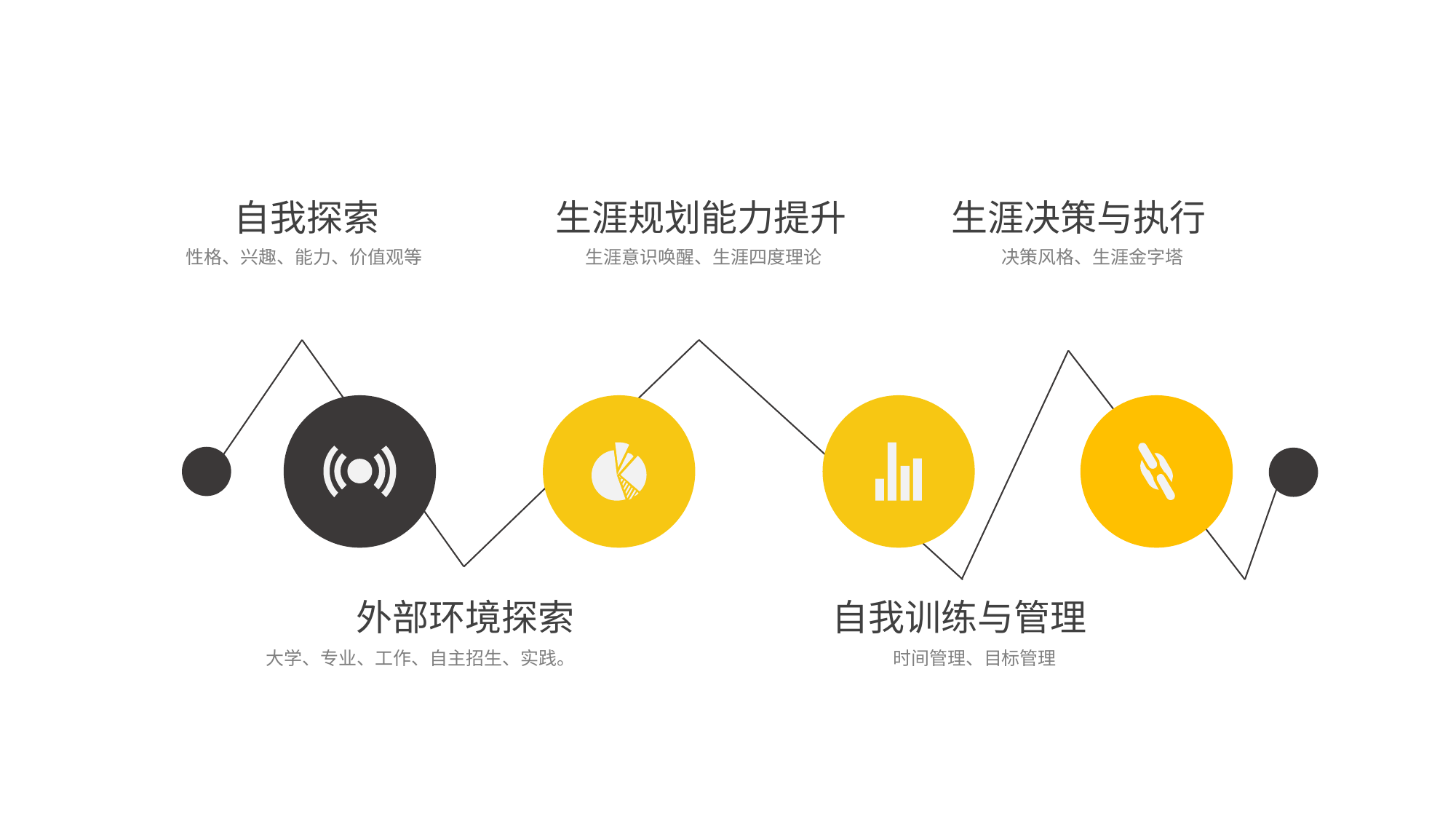

自我探索
生涯规划能力提升
生涯决策与执行
性格、兴趣、能力、价值观等
生涯意识唤醒、生涯四度理论
决策风格、生涯金字塔

外部环境探索
自我训练与管理
大学、专业、工作、自主招生、实践。
时间管理、目标管理